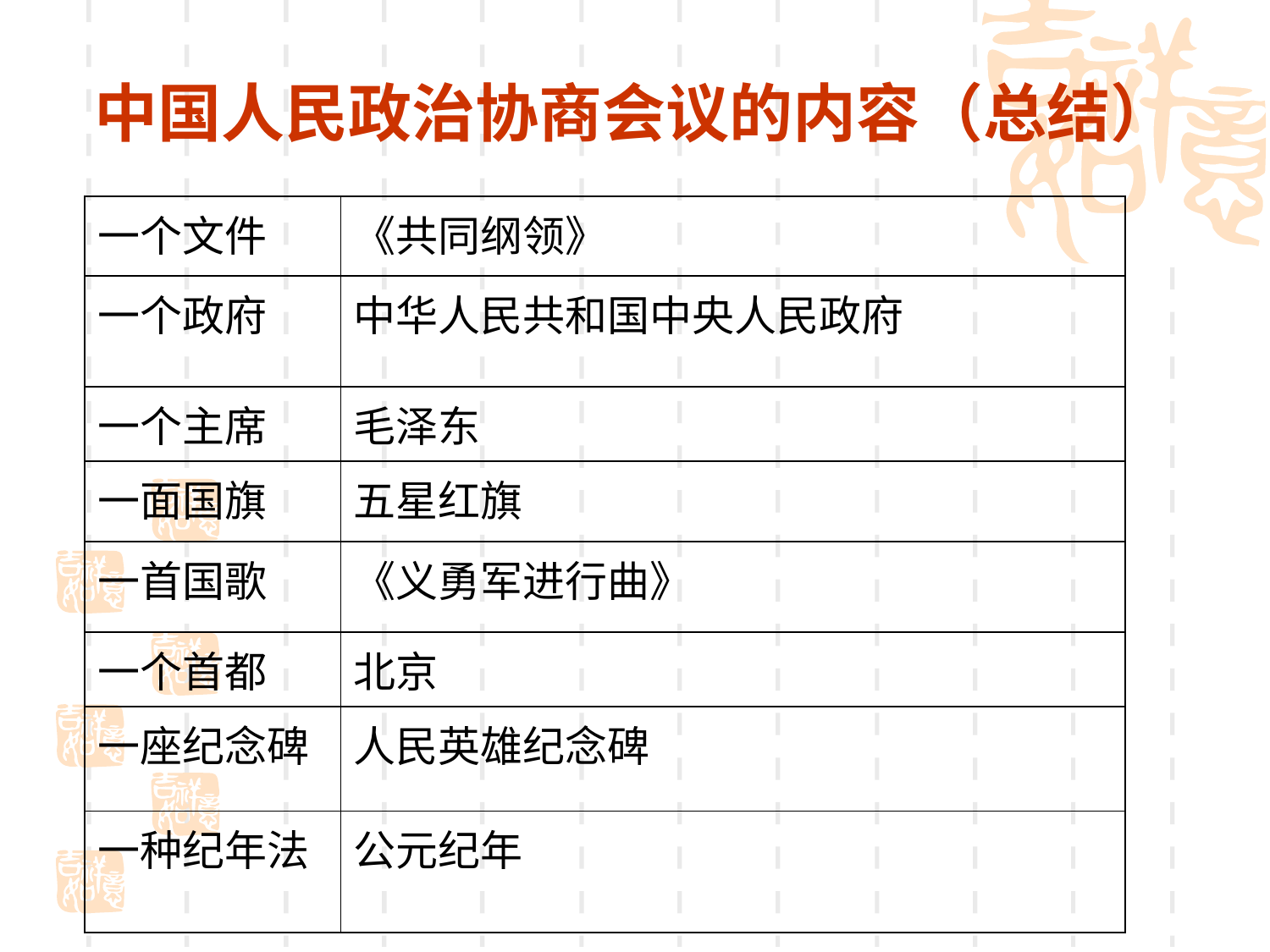

# 中国人民政治协商会议的内容（总结）
| 一个文件 | 《共同纲领》 |
| --- | --- |
| 一个政府 | 中华人民共和国中央人民政府 |
| 一个主席 | 毛泽东 |
| 一面国旗 | 五星红旗 |
| 一首国歌 | 《义勇军进行曲》 |
| 一个首都 | 北京 |
| 一座纪念碑 | 人民英雄纪念碑 |
| 一种纪年法 | 公元纪年 |